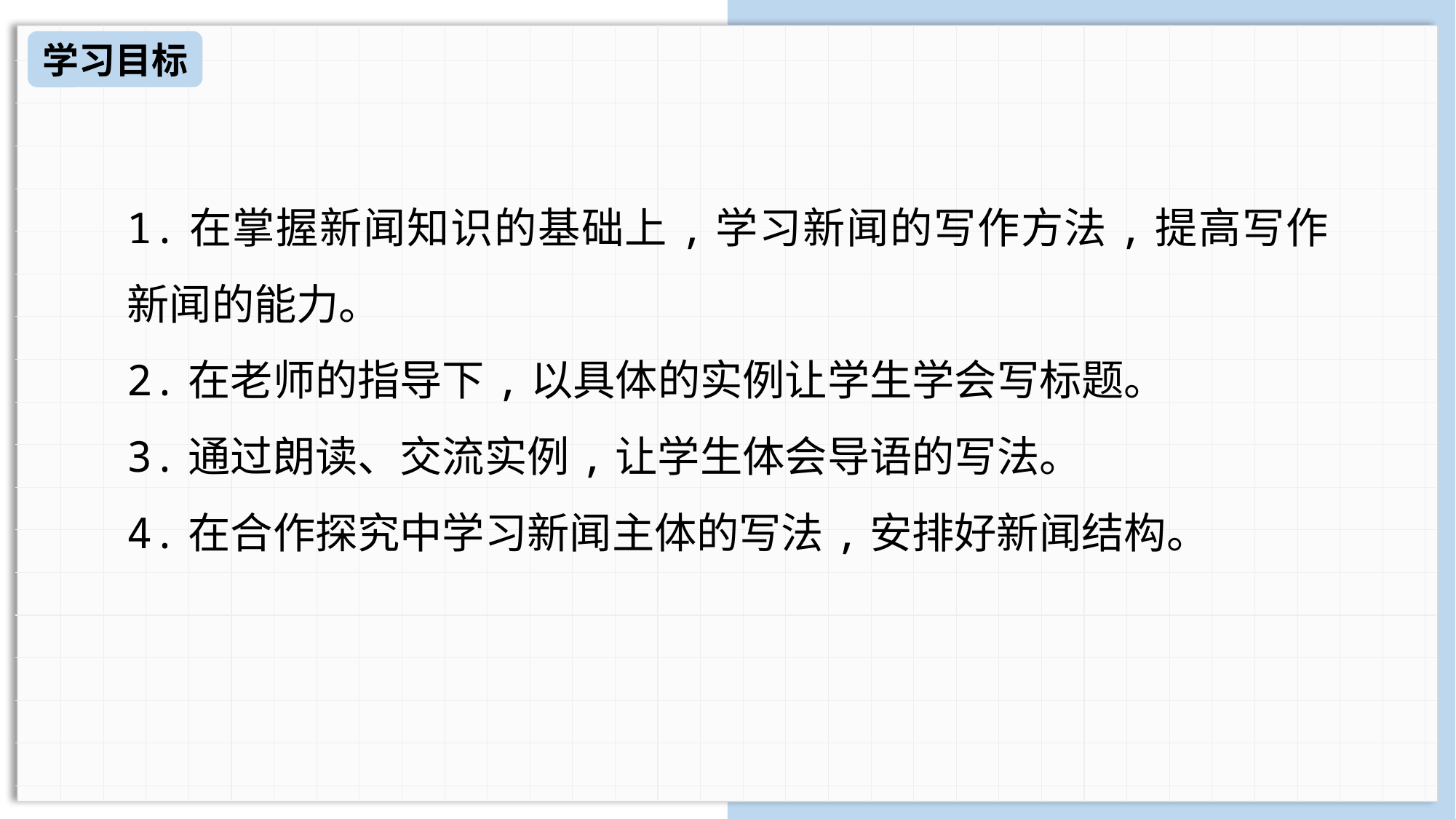

学习目标
1.在掌握新闻知识的基础上,学习新闻的写作方法,提高写作新闻的能力。
2.在老师的指导下,以具体的实例让学生学会写标题。
3.通过朗读、交流实例,让学生体会导语的写法。
4.在合作探究中学习新闻主体的写法,安排好新闻结构。